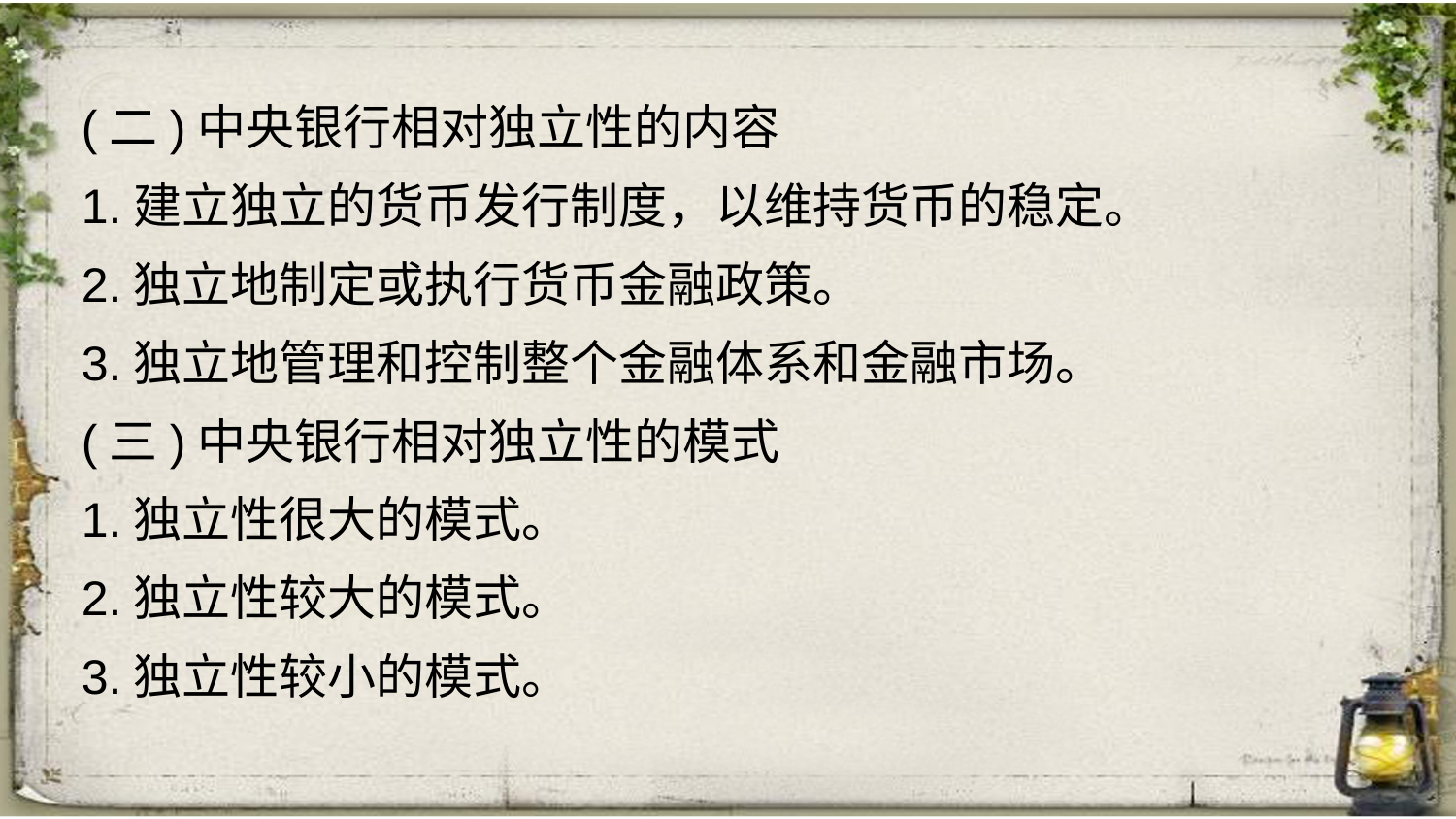

(二)中央银行相对独立性的内容
1.建立独立的货币发行制度，以维持货币的稳定。
2.独立地制定或执行货币金融政策。
3.独立地管理和控制整个金融体系和金融市场。
(三)中央银行相对独立性的模式
1.独立性很大的模式。
2.独立性较大的模式。
3.独立性较小的模式。